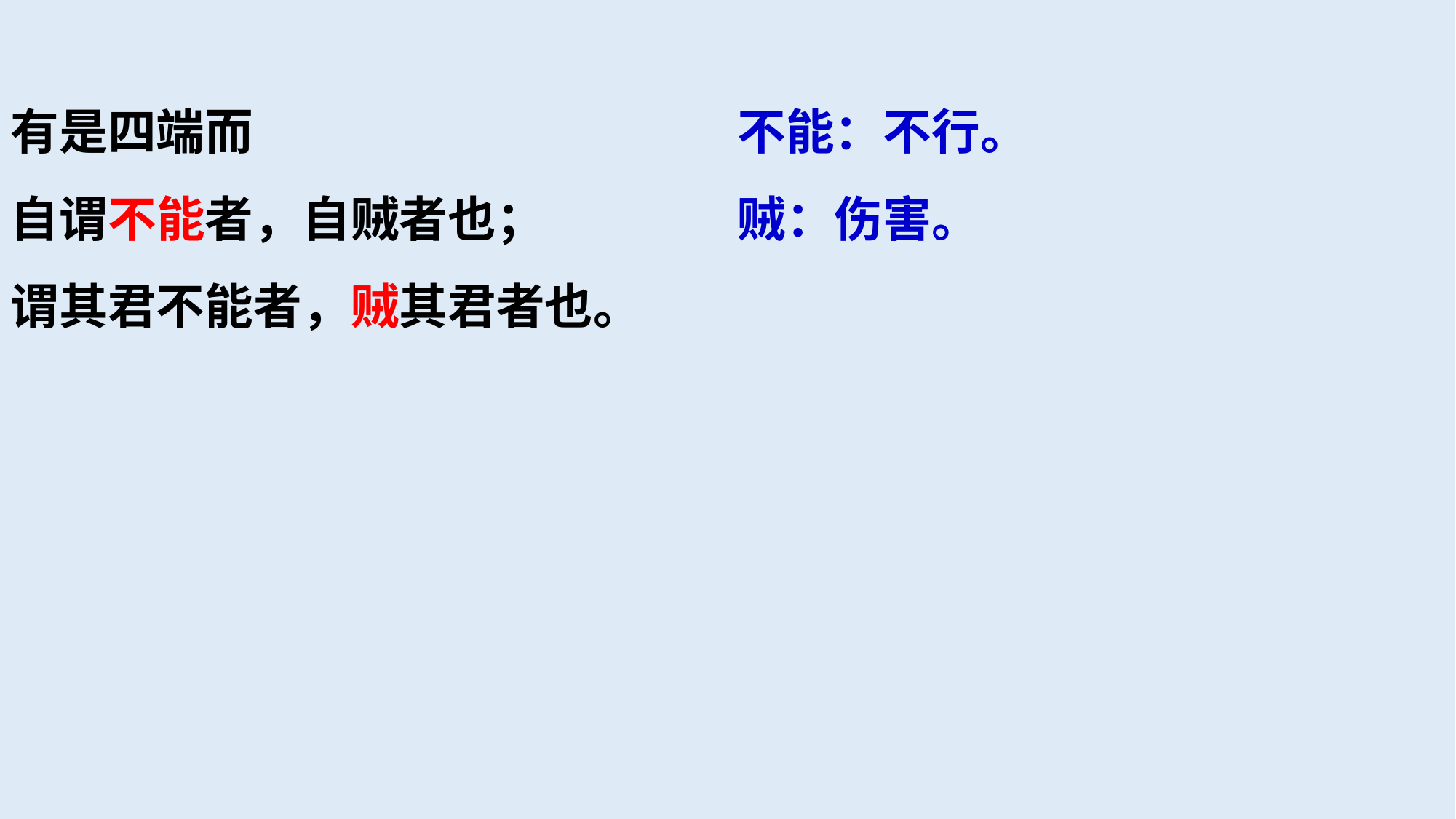

有是四端而
自谓不能者，自贼者也；
谓其君不能者，贼其君者也。
不能：不行。
贼：伤害。